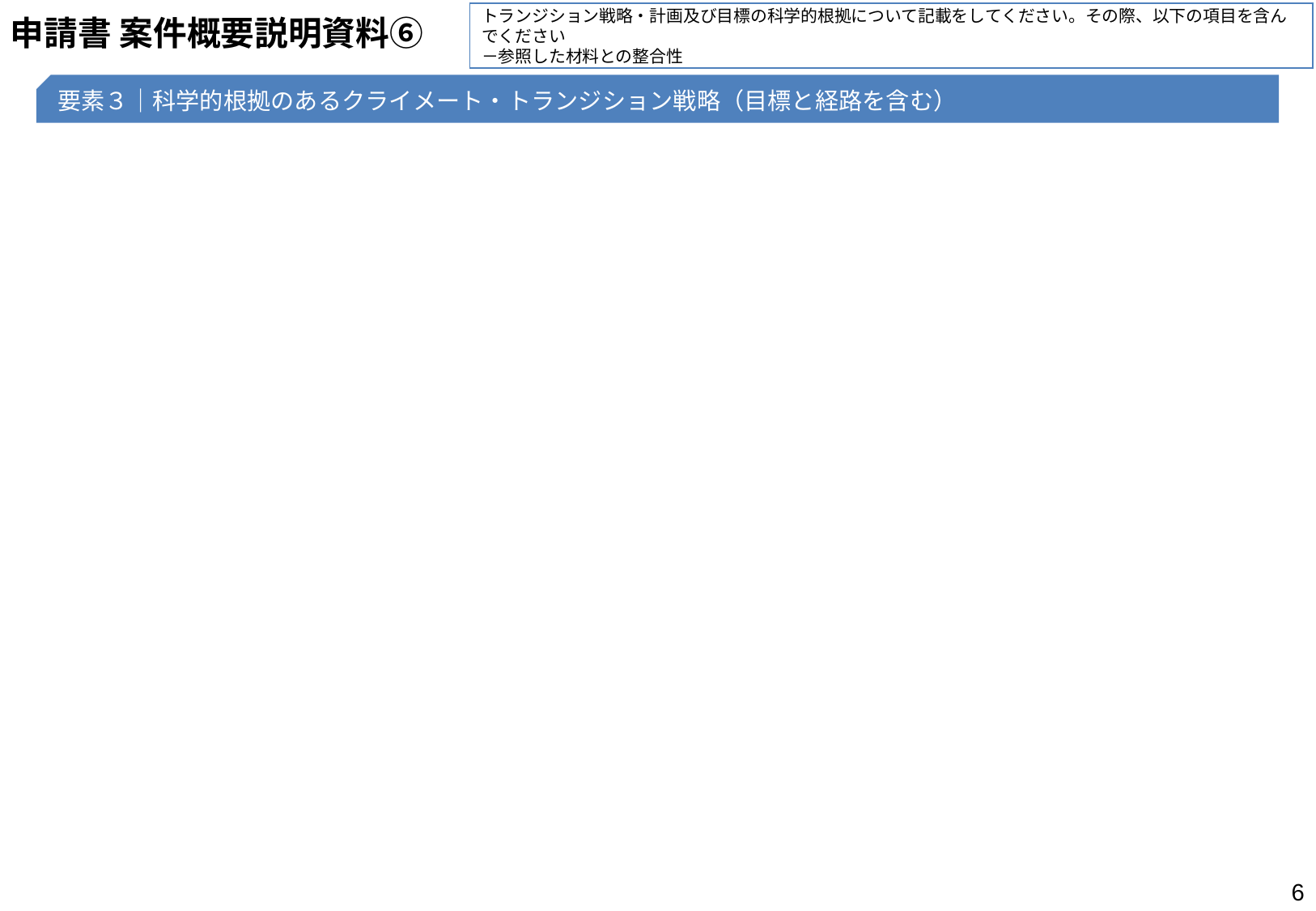

トランジション戦略・計画及び目標の科学的根拠について記載をしてください。その際、以下の項目を含んでください
－参照した材料との整合性
# 申請書 案件概要説明資料⑥
要素３｜科学的根拠のあるクライメート・トランジション戦略（目標と経路を含む）
6